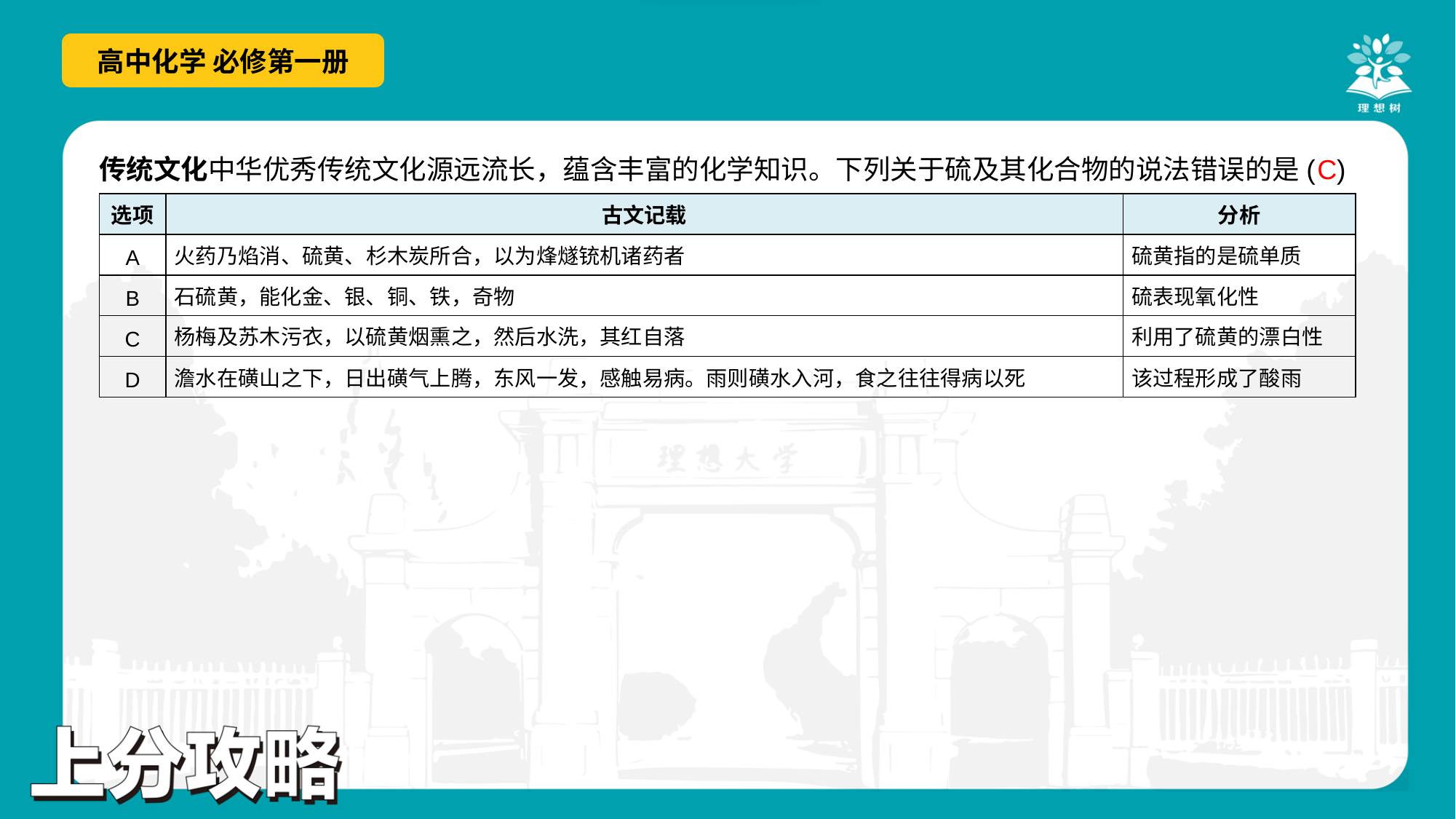

C
传统文化中华优秀传统文化源远流长，蕴含丰富的化学知识。下列关于硫及其化合物的说法错误的是(   )
| 选项 | 古文记载 | 分析 |
| --- | --- | --- |
| A | 火药乃焰消、硫黄、杉木炭所合，以为烽燧铳机诸药者 | 硫黄指的是硫单质 |
| B | 石硫黄，能化金、银、铜、铁，奇物 | 硫表现氧化性 |
| C | 杨梅及苏木污衣，以硫黄烟熏之，然后水洗，其红自落 | 利用了硫黄的漂白性 |
| D | 澹水在磺山之下，日出磺气上腾，东风一发，感触易病。雨则磺水入河，食之往往得病以死 | 该过程形成了酸雨 |